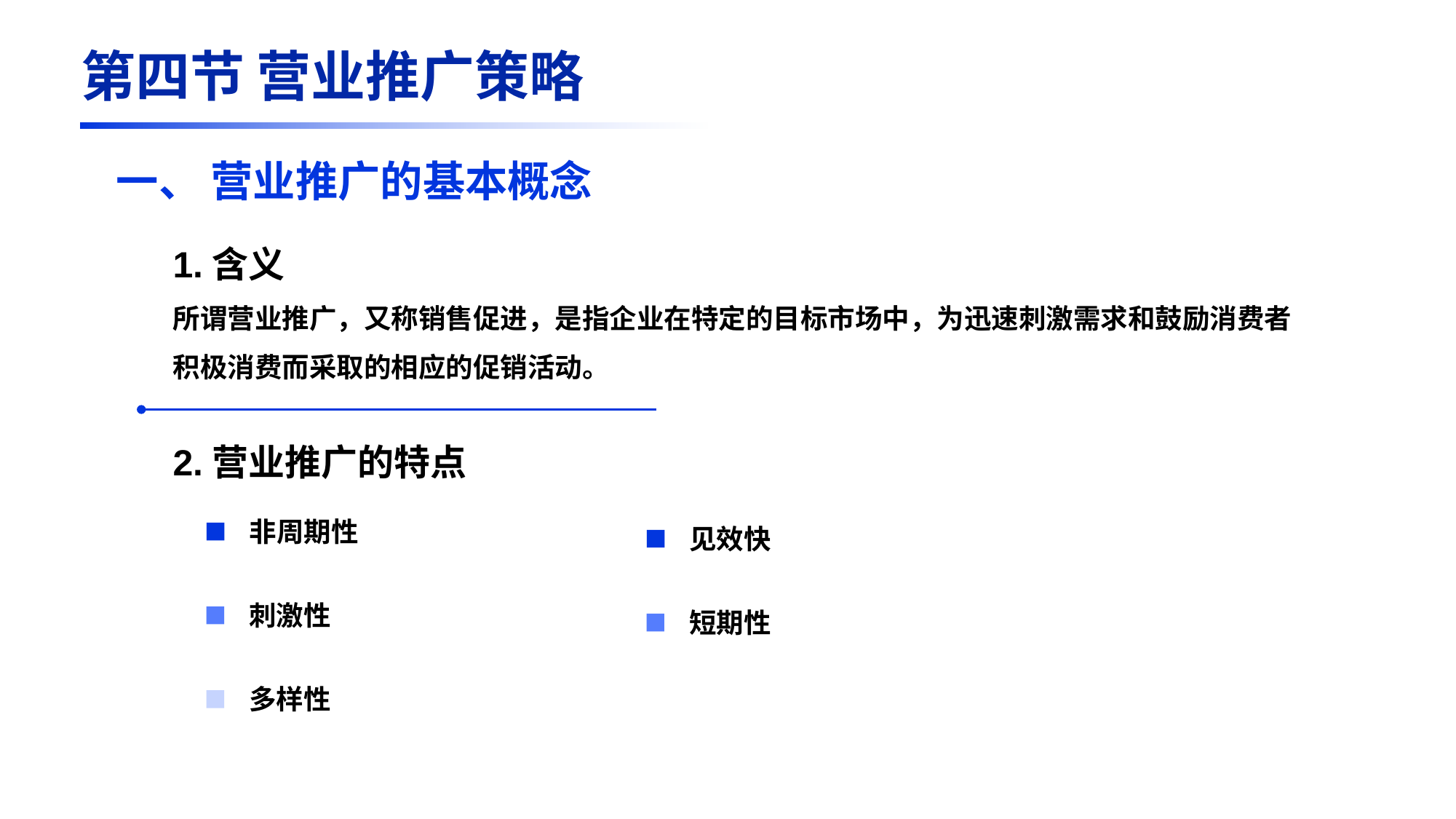

第四节 营业推广策略
一、 营业推广的基本概念
1.含义
所谓营业推广，又称销售促进，是指企业在特定的目标市场中，为迅速刺激需求和鼓励消费者积极消费而采取的相应的促销活动。
2.营业推广的特点
非周期性

刺激性

多样性

见效快

短期性